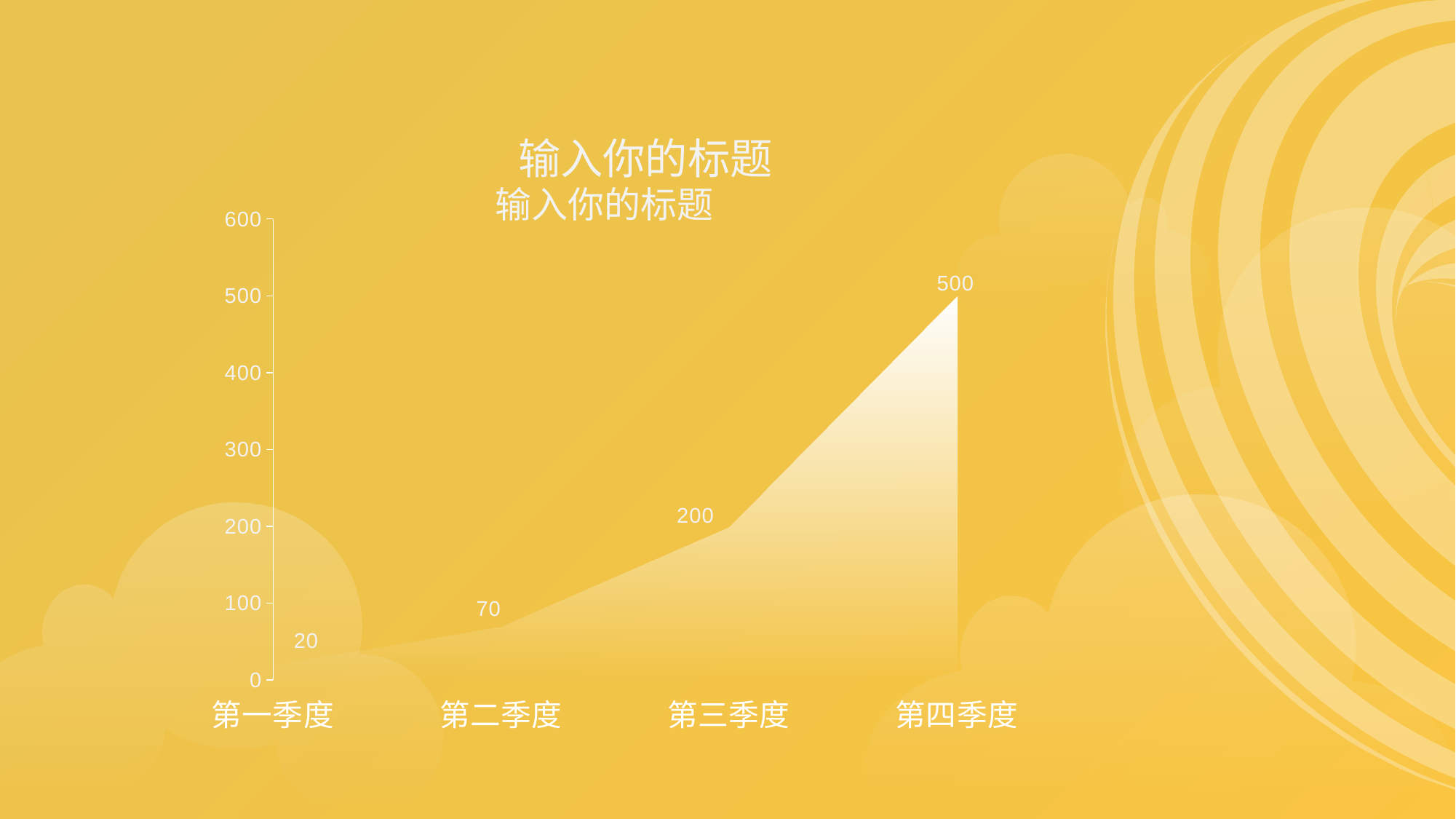

输入你的标题

### Chart: 输入你的标题

| Category |
|---|

### Chart

| Category | 系列 1 |
|---|---|
| 第一季度 | 20.0 |
| 第二季度 | 70.0 |
| 第三季度 | 200.0 |
| 第四季度 | 500.0 |